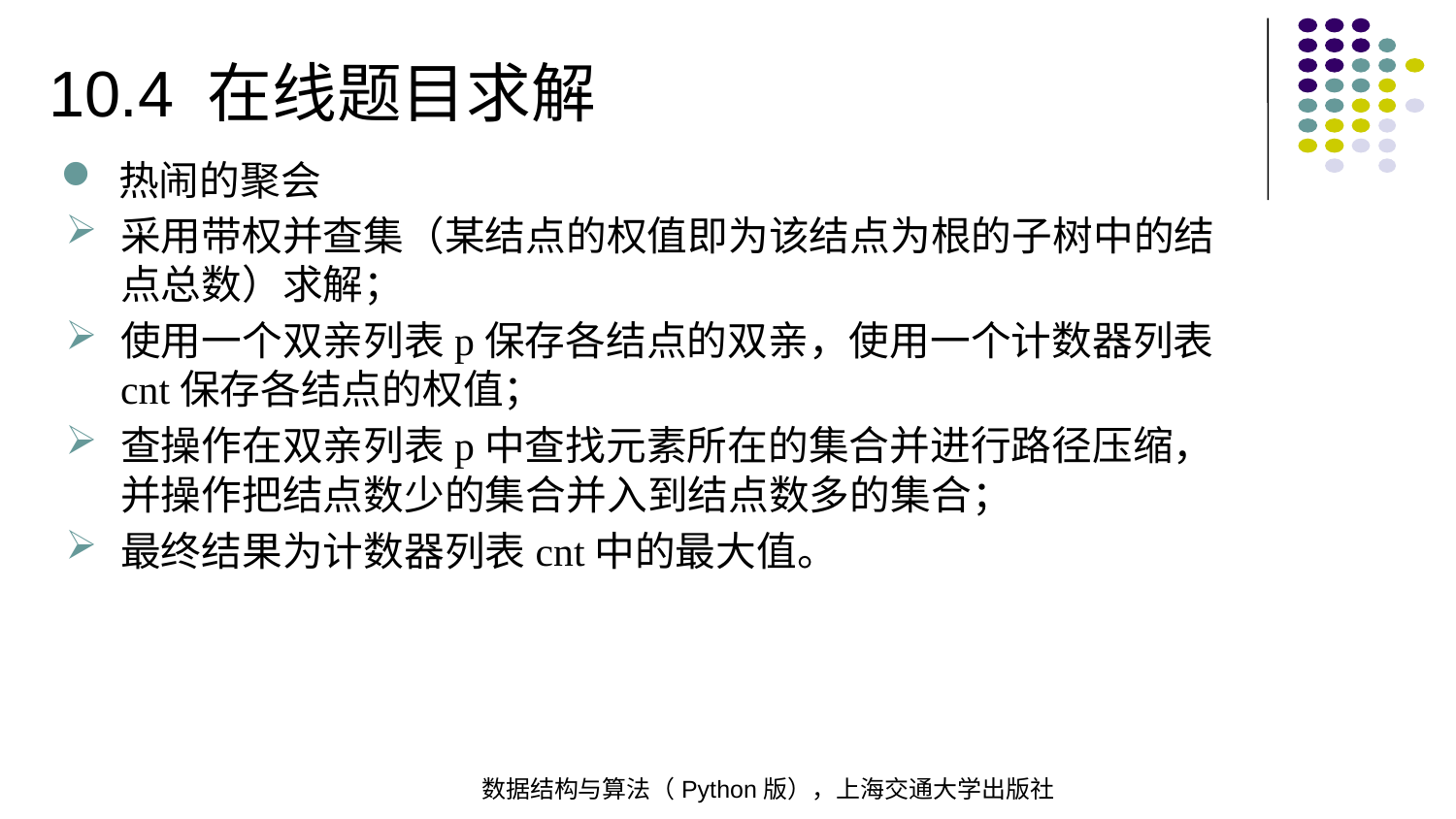

10.4 在线题目求解
热闹的聚会
采用带权并查集（某结点的权值即为该结点为根的子树中的结点总数）求解；
使用一个双亲列表p保存各结点的双亲，使用一个计数器列表cnt保存各结点的权值；
查操作在双亲列表p中查找元素所在的集合并进行路径压缩，并操作把结点数少的集合并入到结点数多的集合；
最终结果为计数器列表cnt中的最大值。